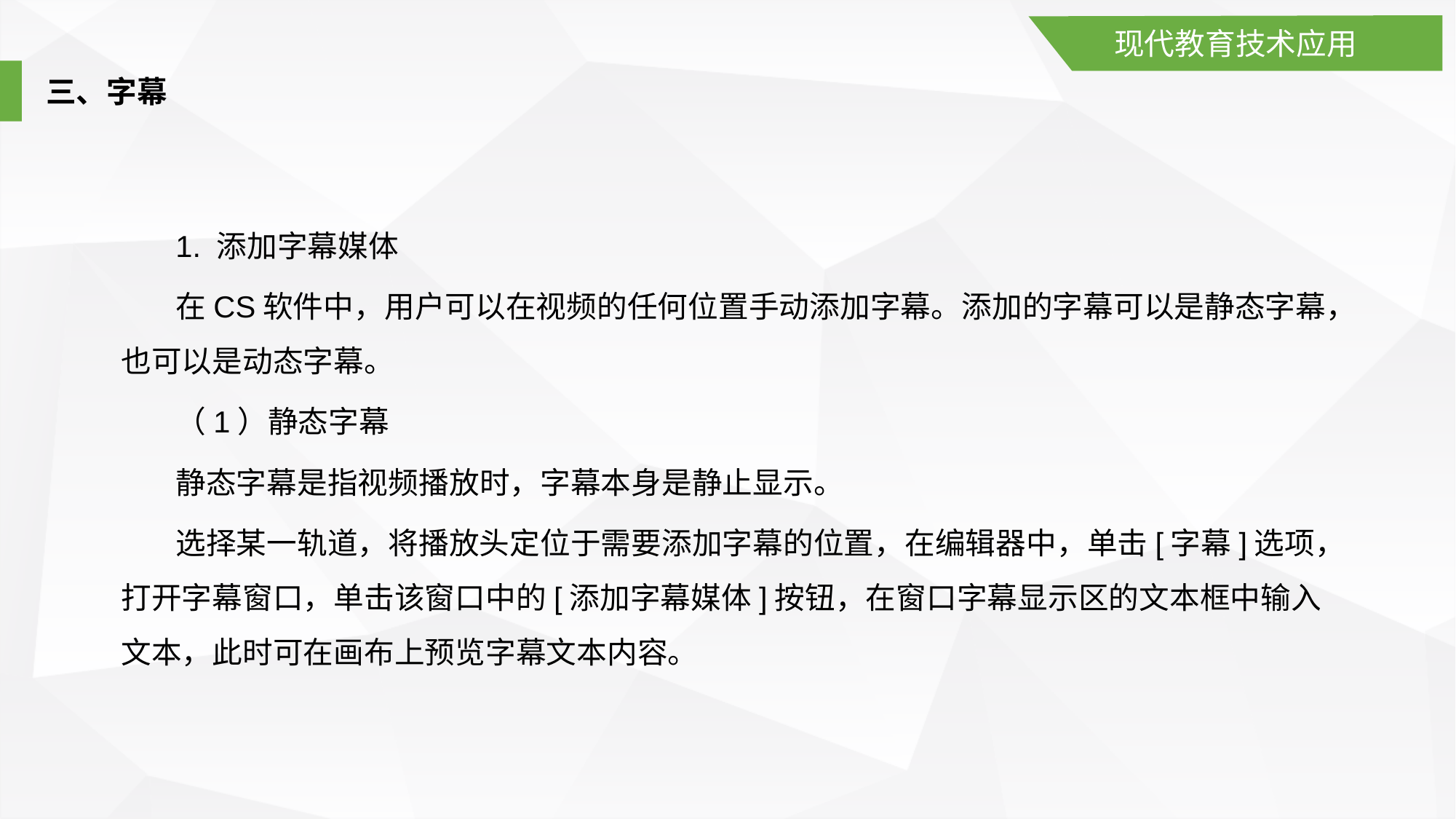

现代教育技术应用

三、字幕
1. 添加字幕媒体
在CS软件中，用户可以在视频的任何位置手动添加字幕。添加的字幕可以是静态字幕，也可以是动态字幕。
（1）静态字幕
静态字幕是指视频播放时，字幕本身是静止显示。
选择某一轨道，将播放头定位于需要添加字幕的位置，在编辑器中，单击[字幕]选项，打开字幕窗口，单击该窗口中的[添加字幕媒体]按钮，在窗口字幕显示区的文本框中输入文本，此时可在画布上预览字幕文本内容。